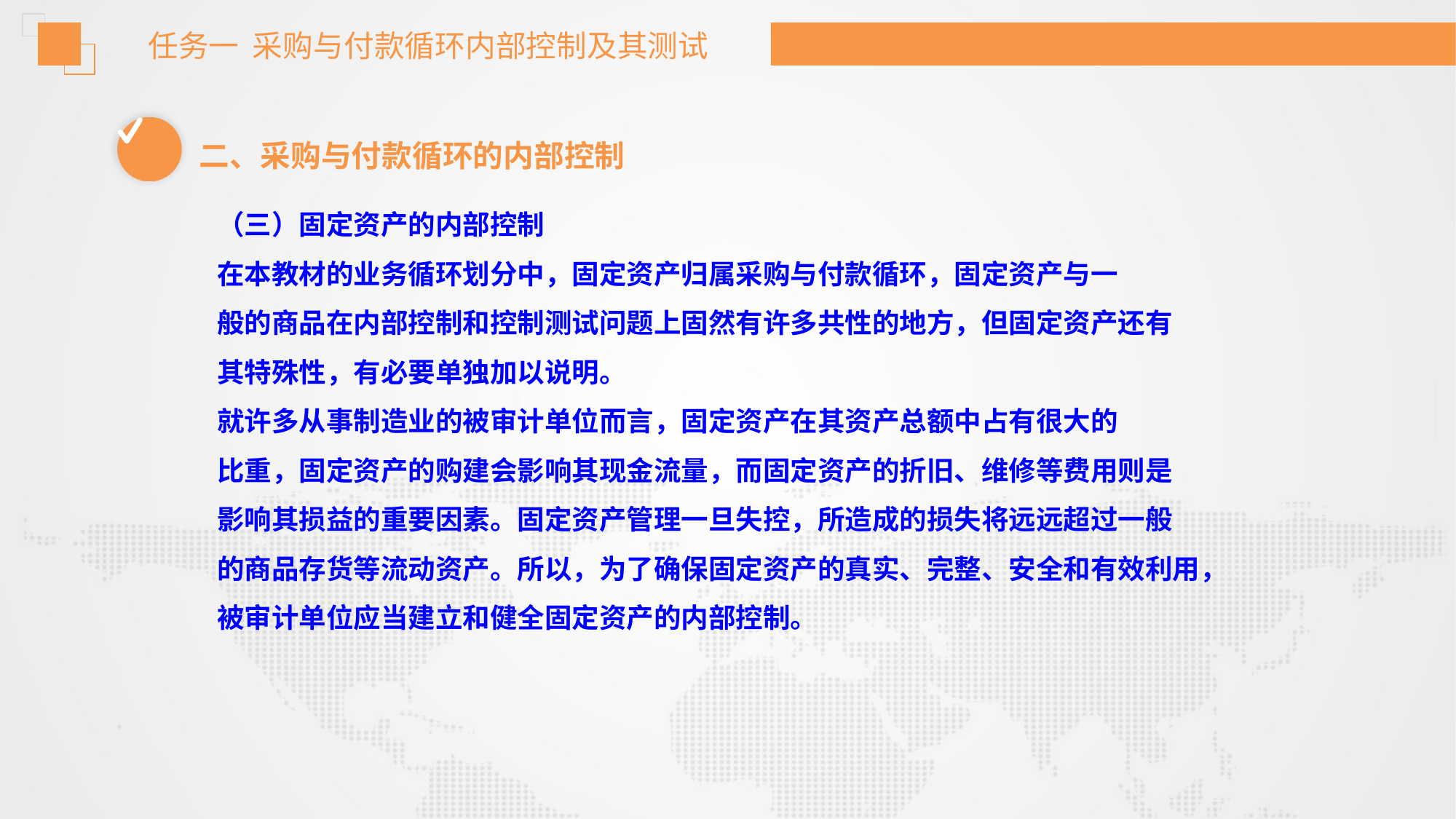

任务一  采购与付款循环内部控制及其测试

二、采购与付款循环的内部控制
（三）固定资产的内部控制
在本教材的业务循环划分中，固定资产归属采购与付款循环，固定资产与一
般的商品在内部控制和控制测试问题上固然有许多共性的地方，但固定资产还有
其特殊性，有必要单独加以说明。
就许多从事制造业的被审计单位而言，固定资产在其资产总额中占有很大的
比重，固定资产的购建会影响其现金流量，而固定资产的折旧、维修等费用则是
影响其损益的重要因素。固定资产管理一旦失控，所造成的损失将远远超过一般
的商品存货等流动资产。所以，为了确保固定资产的真实、完整、安全和有效利用，
被审计单位应当建立和健全固定资产的内部控制。